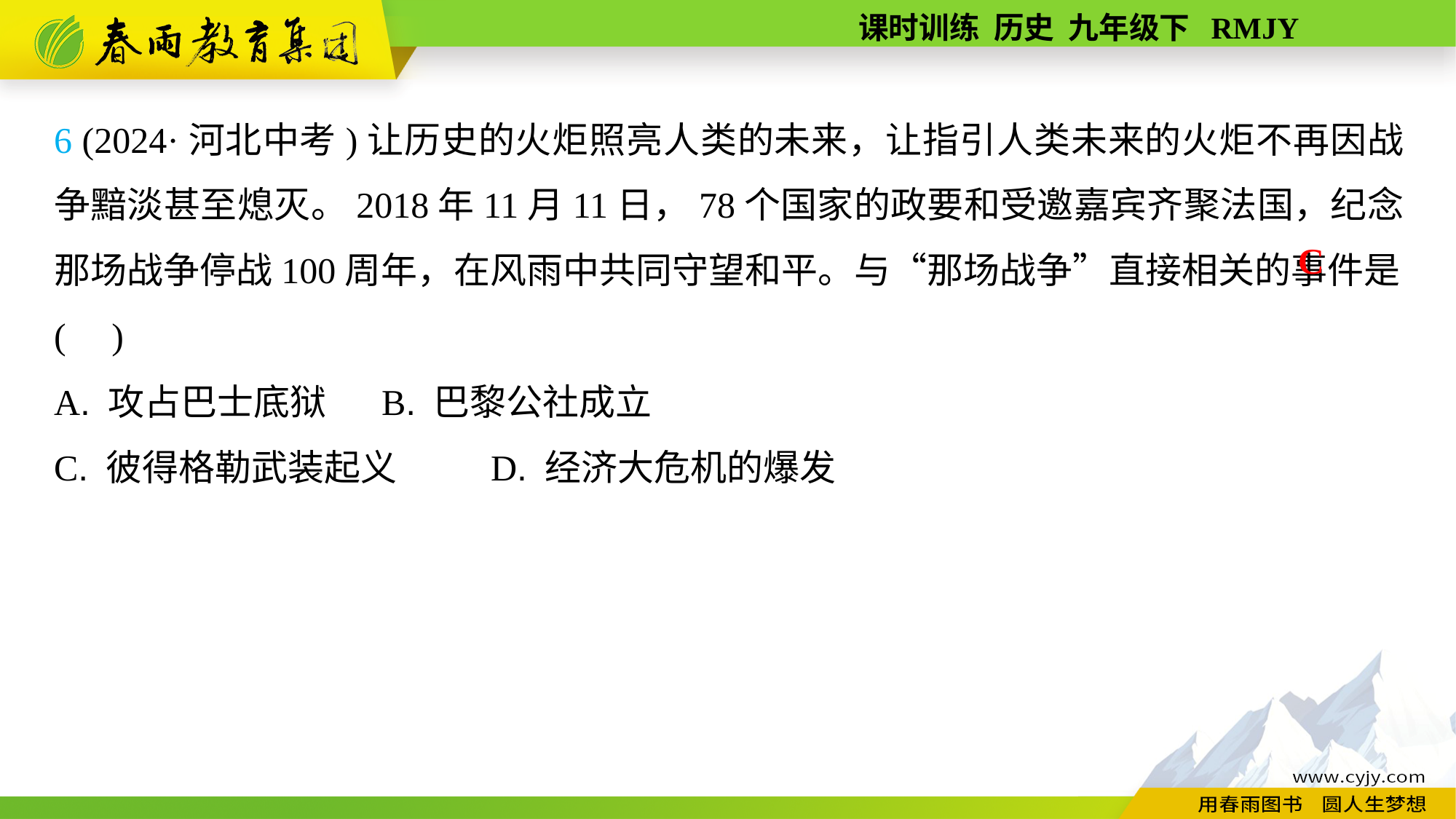

6 (2024·河北中考)让历史的火炬照亮人类的未来，让指引人类未来的火炬不再因战争黯淡甚至熄灭。2018年11月11日，78个国家的政要和受邀嘉宾齐聚法国，纪念那场战争停战100周年，在风雨中共同守望和平。与“那场战争”直接相关的事件是(     )
A. 攻占巴士底狱	B. 巴黎公社成立
C. 彼得格勒武装起义	D. 经济大危机的爆发
C